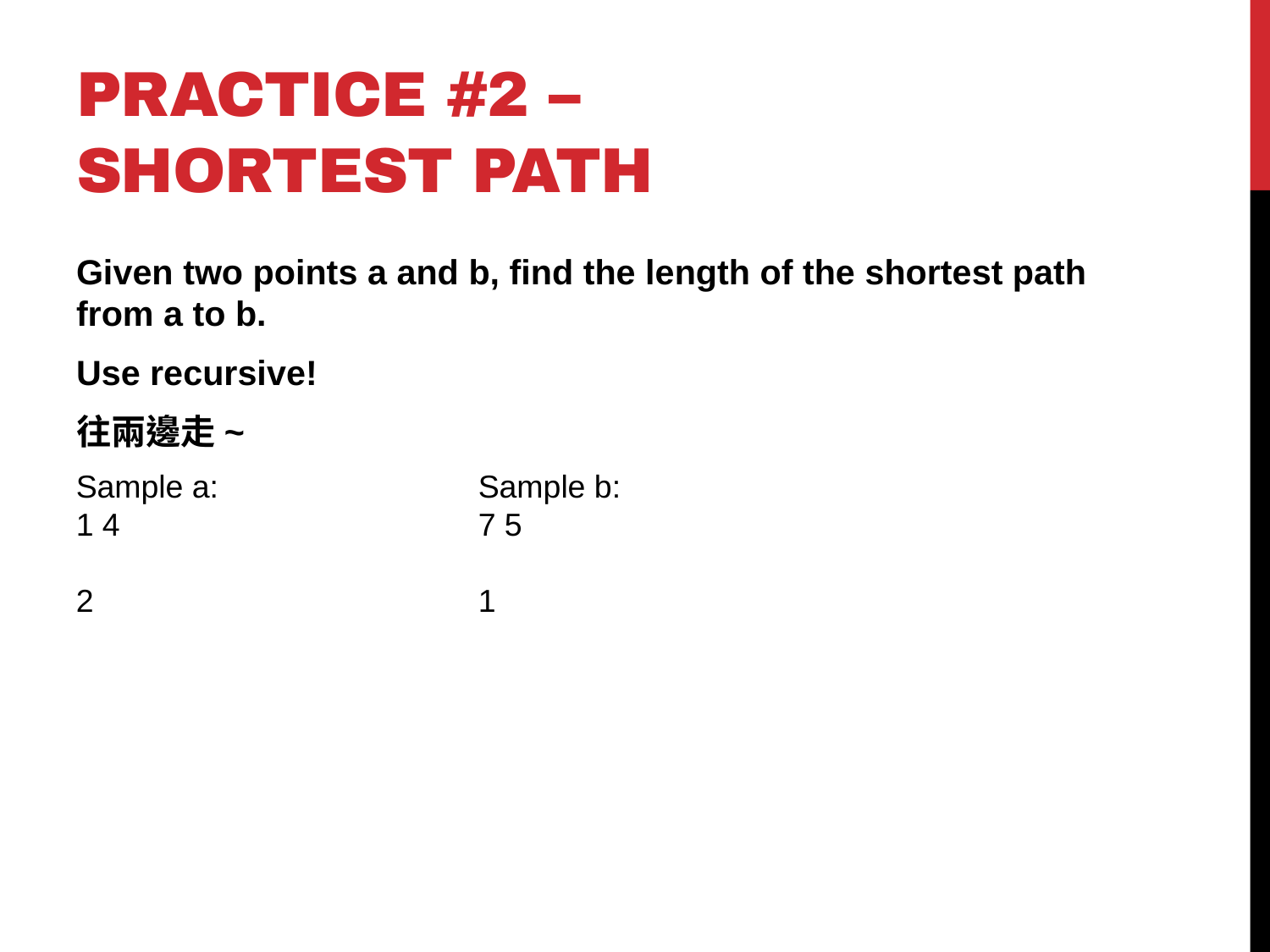

# Practice #2 – Shortest path
Given two points a and b, find the length of the shortest path from a to b.
Use recursive!
往兩邊走~
Sample a:
1 4

2

Sample b:
7 5

1